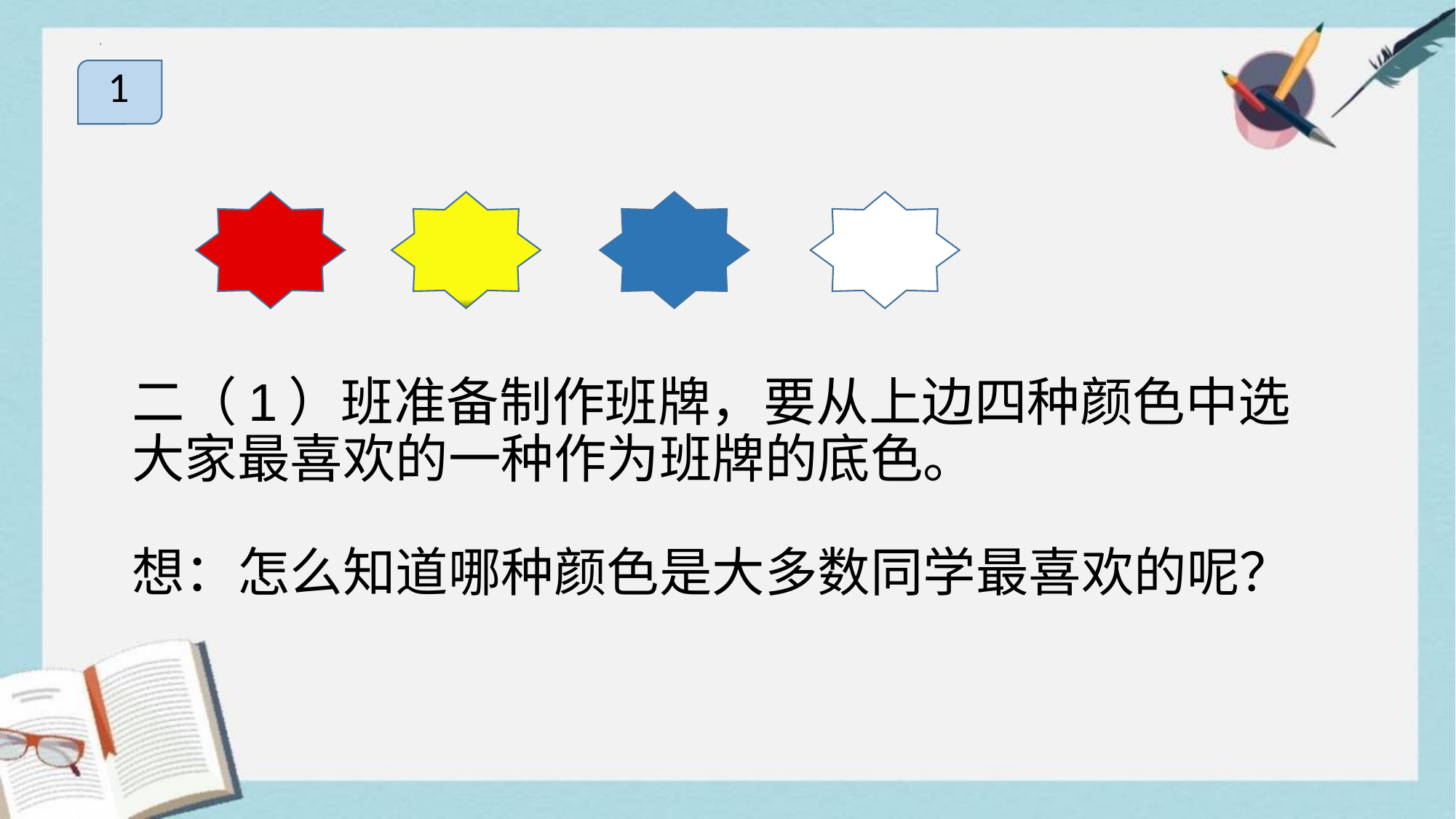

1

# 二（1）班准备制作班牌，要从上边四种颜色中选大家最喜欢的一种作为班牌的底色。 想：怎么知道哪种颜色是大多数同学最喜欢的呢？